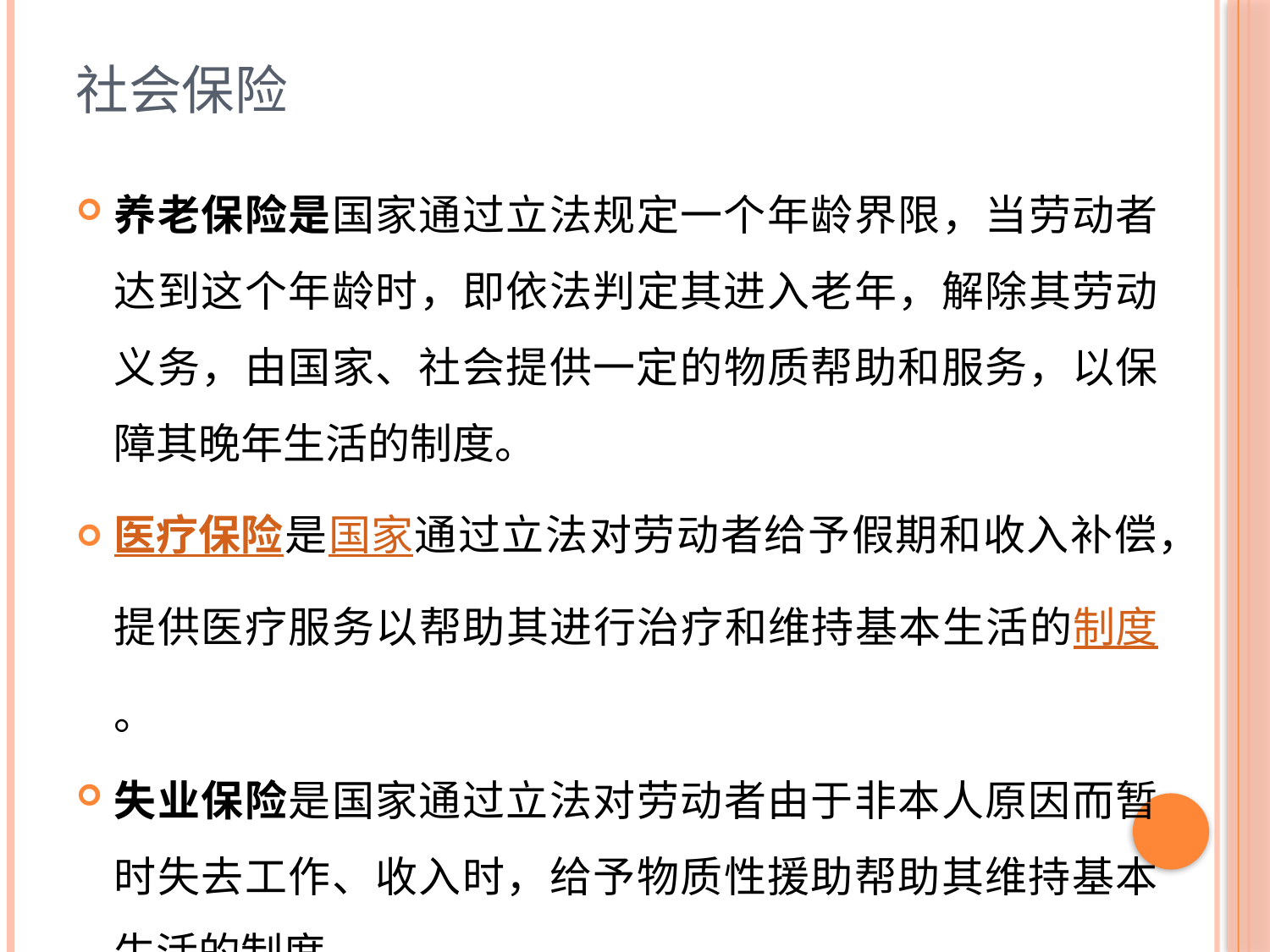

# 社会保险
养老保险是国家通过立法规定一个年龄界限，当劳动者达到这个年龄时，即依法判定其进入老年，解除其劳动义务，由国家、社会提供一定的物质帮助和服务，以保障其晚年生活的制度。
医疗保险是国家通过立法对劳动者给予假期和收入补偿，提供医疗服务以帮助其进行治疗和维持基本生活的制度。
失业保险是国家通过立法对劳动者由于非本人原因而暂时失去工作、收入时，给予物质性援助帮助其维持基本生活的制度。